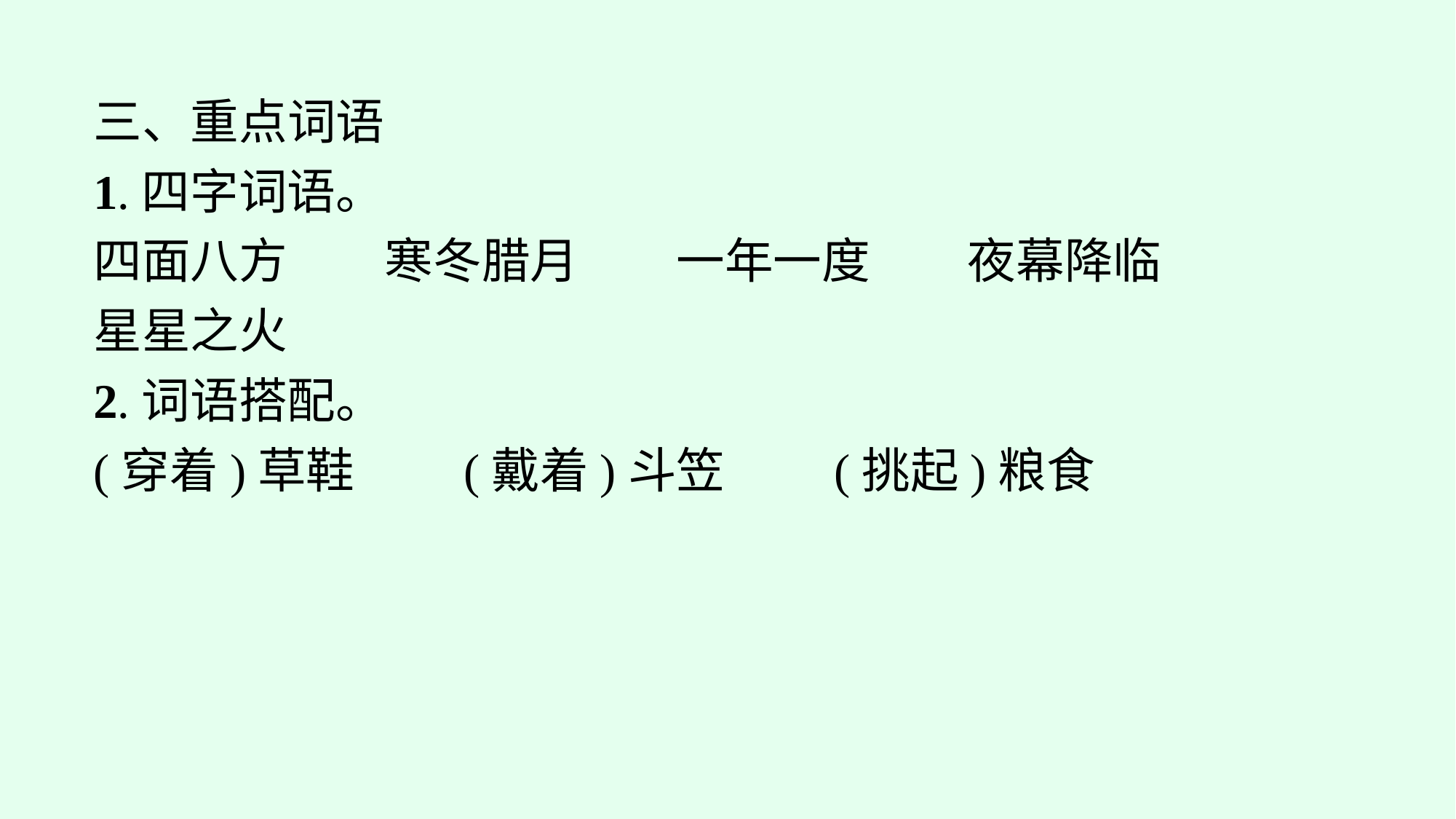

三、重点词语
1.四字词语。
四面八方　　寒冬腊月　　一年一度　　夜幕降临
星星之火
2.词语搭配。
(穿着)草鞋　　(戴着)斗笠　　(挑起)粮食